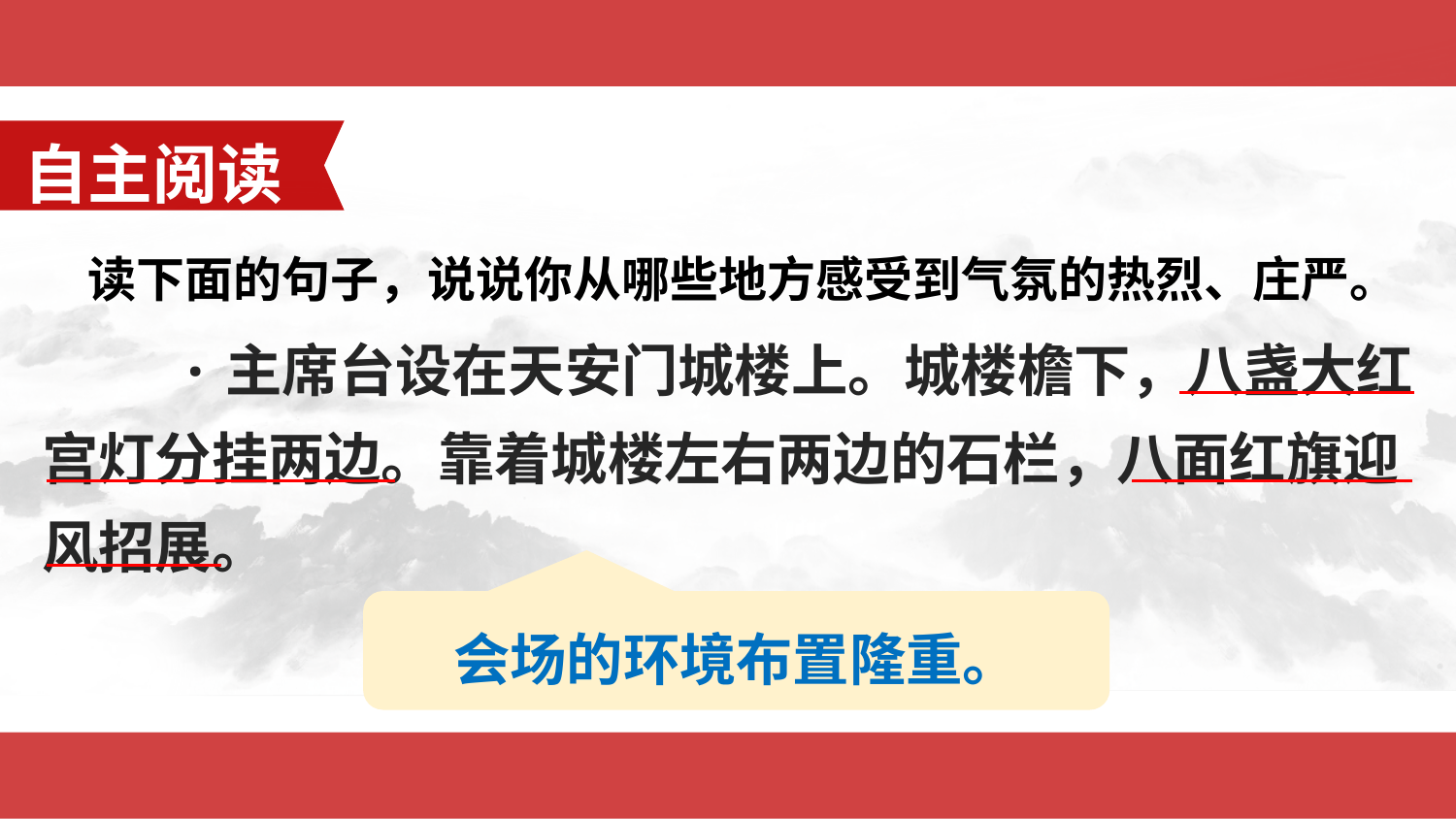

自主阅读

读下面的句子，说说你从哪些地方感受到气氛的热烈、庄严。
    ·主席台设在天安门城楼上。城楼檐下，八盏大红宫灯分挂两边。靠着城楼左右两边的石栏，八面红旗迎风招展。

会场的环境布置隆重。